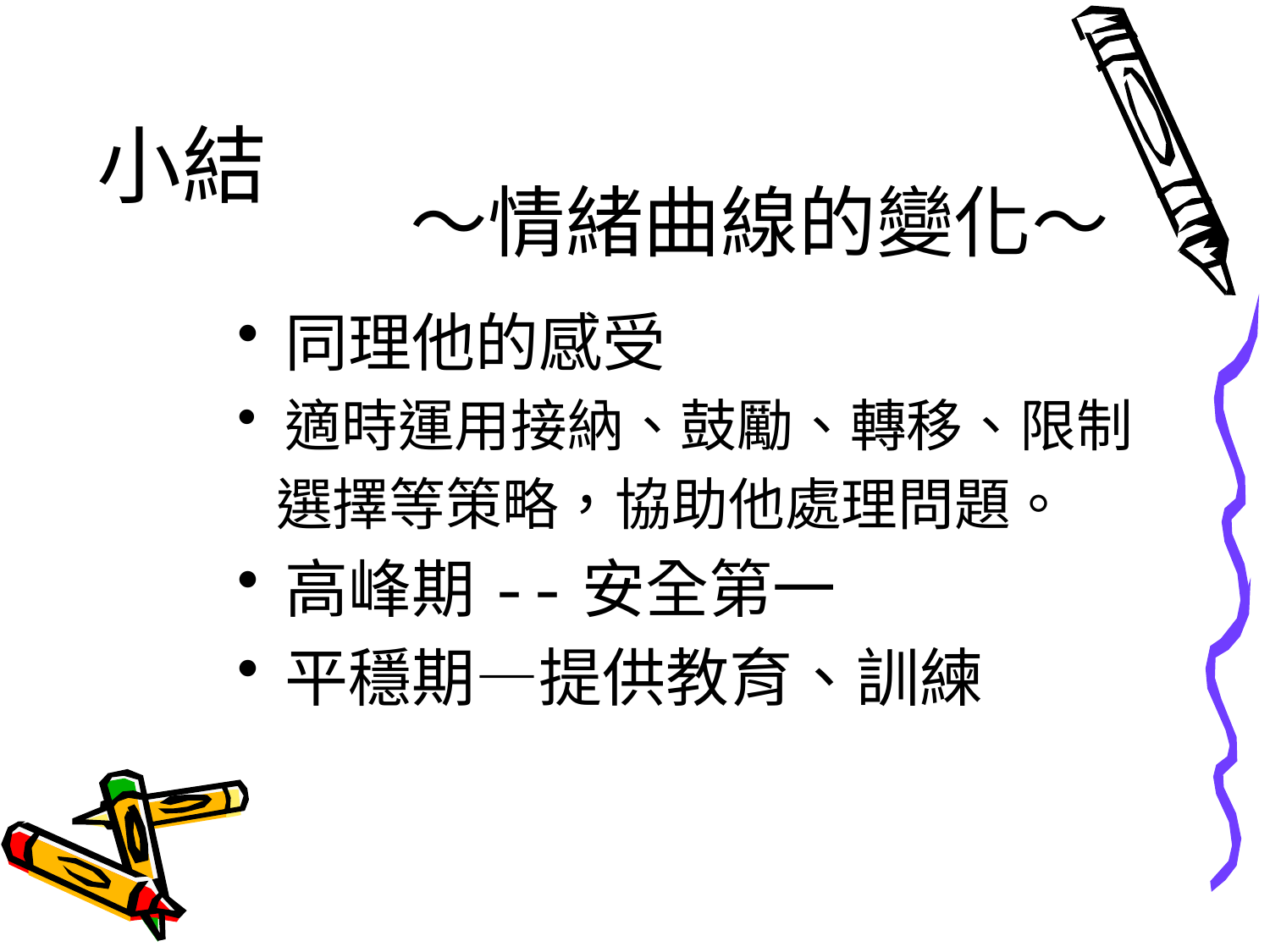

小結
〜情緒曲線的變化〜
同理他的感受
適時運用接納、鼓勵、轉移、限制
  選擇等策略，協助他處理問題。
高峰期--安全第一
平穩期—提供教育、訓練